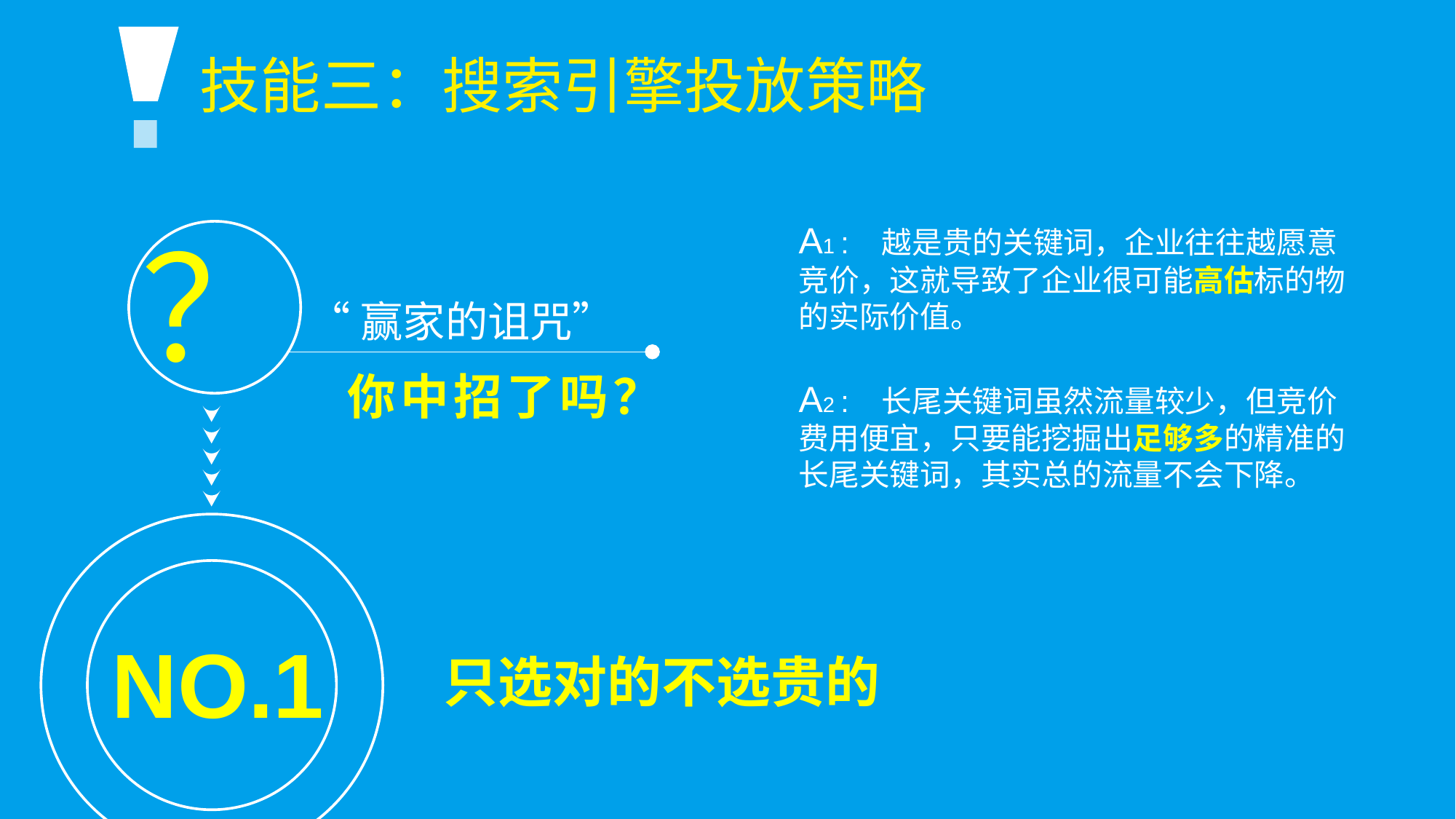

技能三：搜索引擎投放策略

？
A1 :   越是贵的关键词，企业往往越愿意竞价，这就导致了企业很可能高估标的物的实际价值。

“赢家的诅咒”
你中招了吗？
A2 :   长尾关键词虽然流量较少，但竞价费用便宜，只要能挖掘出足够多的精准的长尾关键词，其实总的流量不会下降。

NO.1
只选对的不选贵的